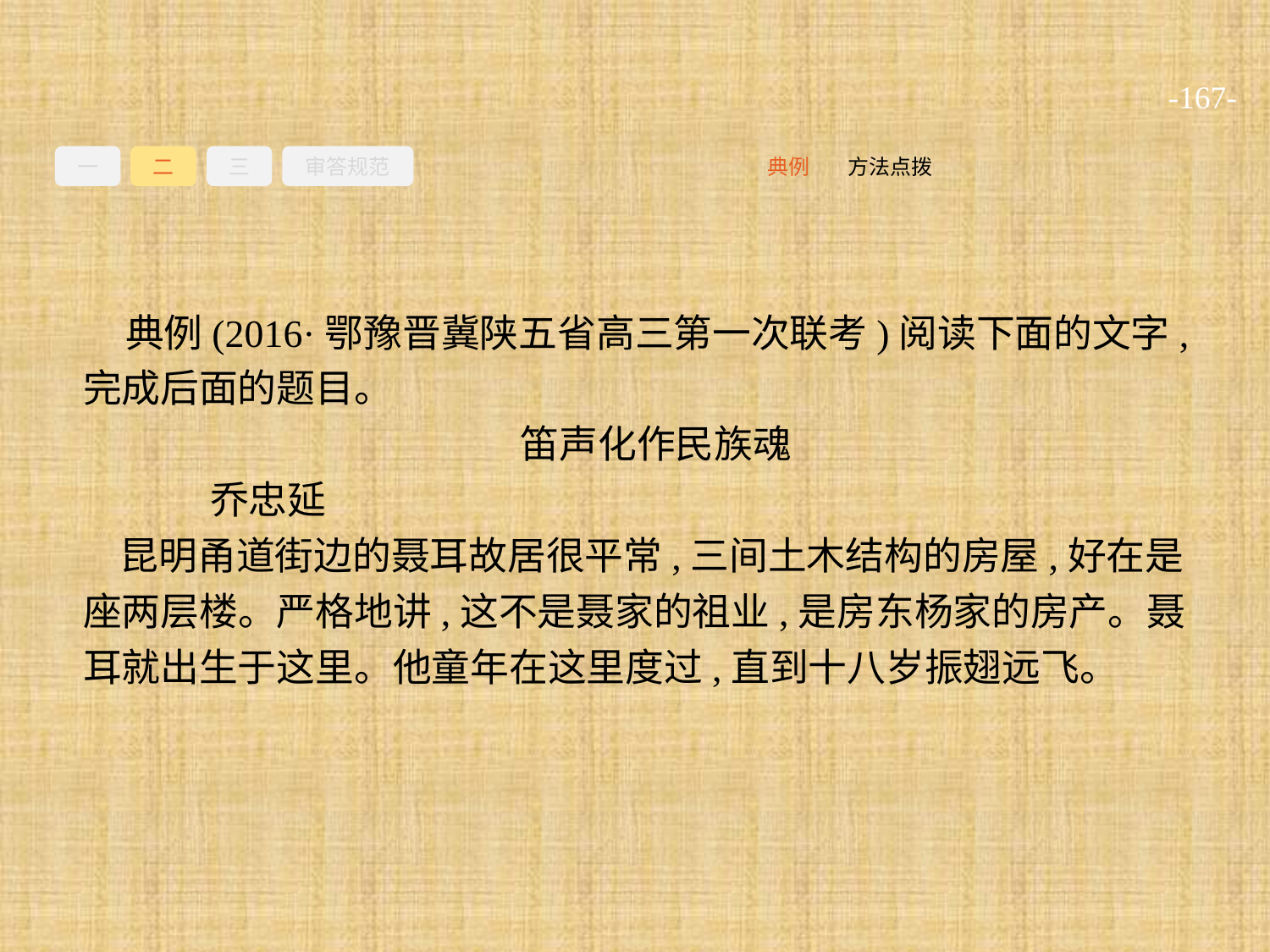

-167-
一
二
三
审答规范
方法点拨
典例
典例(2016·鄂豫晋冀陕五省高三第一次联考)阅读下面的文字,完成后面的题目。
笛声化作民族魂
	乔忠延
昆明甬道街边的聂耳故居很平常,三间土木结构的房屋,好在是座两层楼。严格地讲,这不是聂家的祖业,是房东杨家的房产。聂耳就出生于这里。他童年在这里度过,直到十八岁振翅远飞。